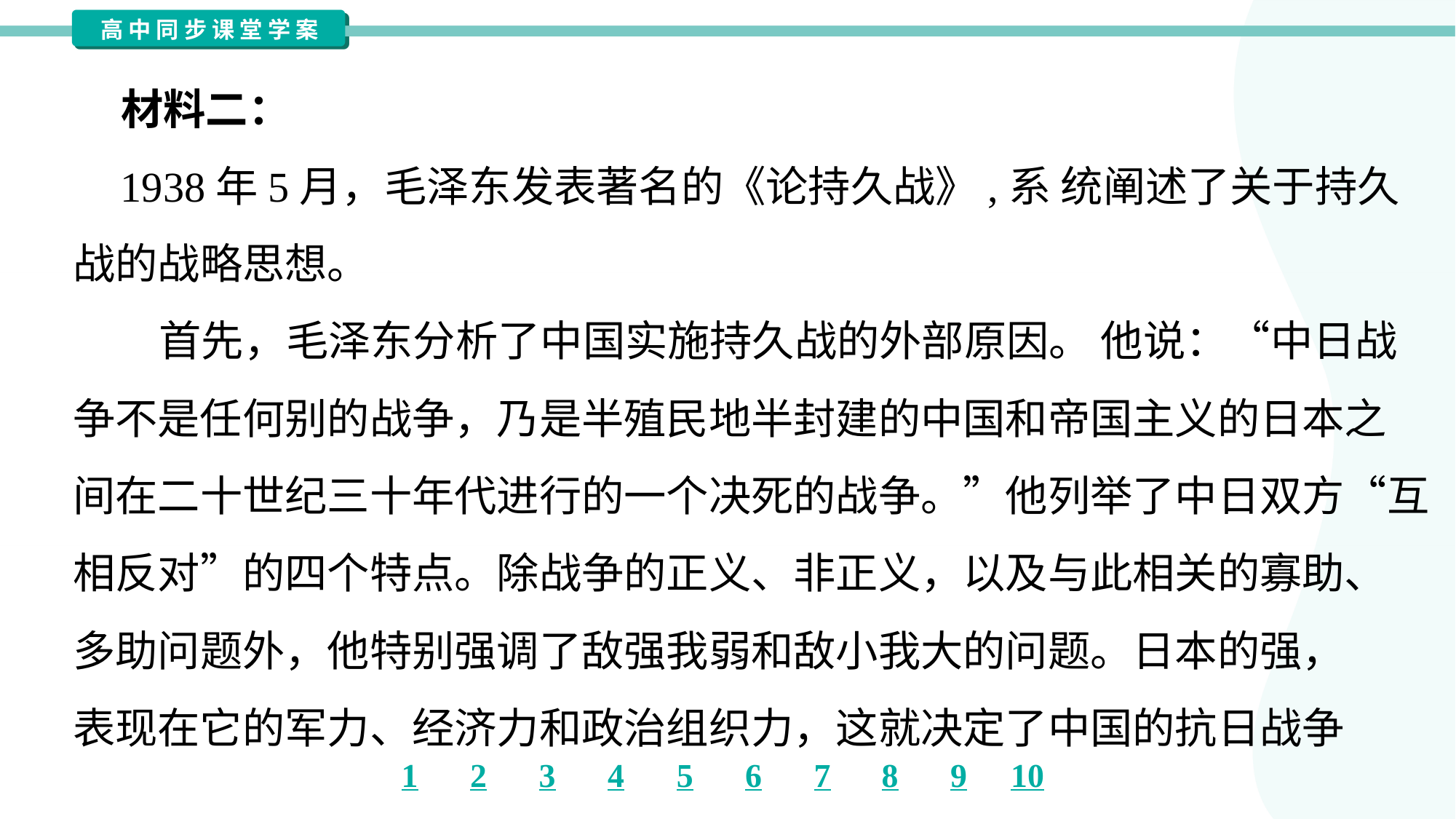

材料二：
    1938年5月，毛泽东发表著名的《论持久战》,系 统阐述了关于持久
战的战略思想。
        首先，毛泽东分析了中国实施持久战的外部原因。 他说：“中日战
争不是任何别的战争，乃是半殖民地半封建的中国和帝国主义的日本之
间在二十世纪三十年代进行的一个决死的战争。”他列举了中日双方“互
相反对”的四个特点。除战争的正义、非正义，以及与此相关的寡助、
多助问题外，他特别强调了敌强我弱和敌小我大的问题。日本的强，
表现在它的军力、经济力和政治组织力，这就决定了中国的抗日战争